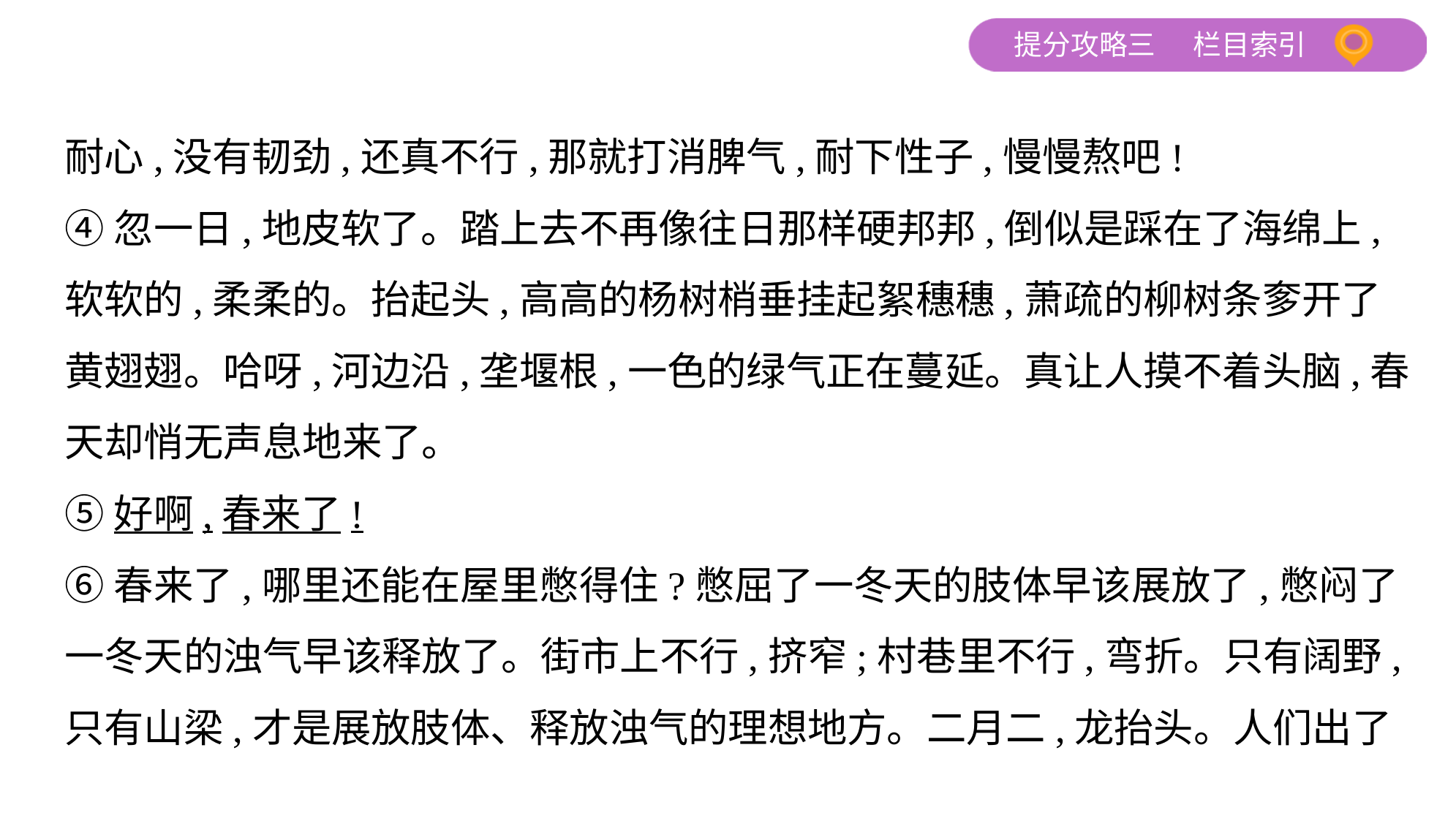

耐心,没有韧劲,还真不行,那就打消脾气,耐下性子,慢慢熬吧!
④忽一日,地皮软了。踏上去不再像往日那样硬邦邦,倒似是踩在了海绵上,
软软的,柔柔的。抬起头,高高的杨树梢垂挂起絮穗穗,萧疏的柳树条奓开了
黄翅翅。哈呀,河边沿,垄堰根,一色的绿气正在蔓延。真让人摸不着头脑,春
天却悄无声息地来了。
⑤好啊,春来了!
⑥春来了,哪里还能在屋里憋得住?憋屈了一冬天的肢体早该展放了,憋闷了
一冬天的浊气早该释放了。街市上不行,挤窄;村巷里不行,弯折。只有阔野,
只有山梁,才是展放肢体、释放浊气的理想地方。二月二,龙抬头。人们出了